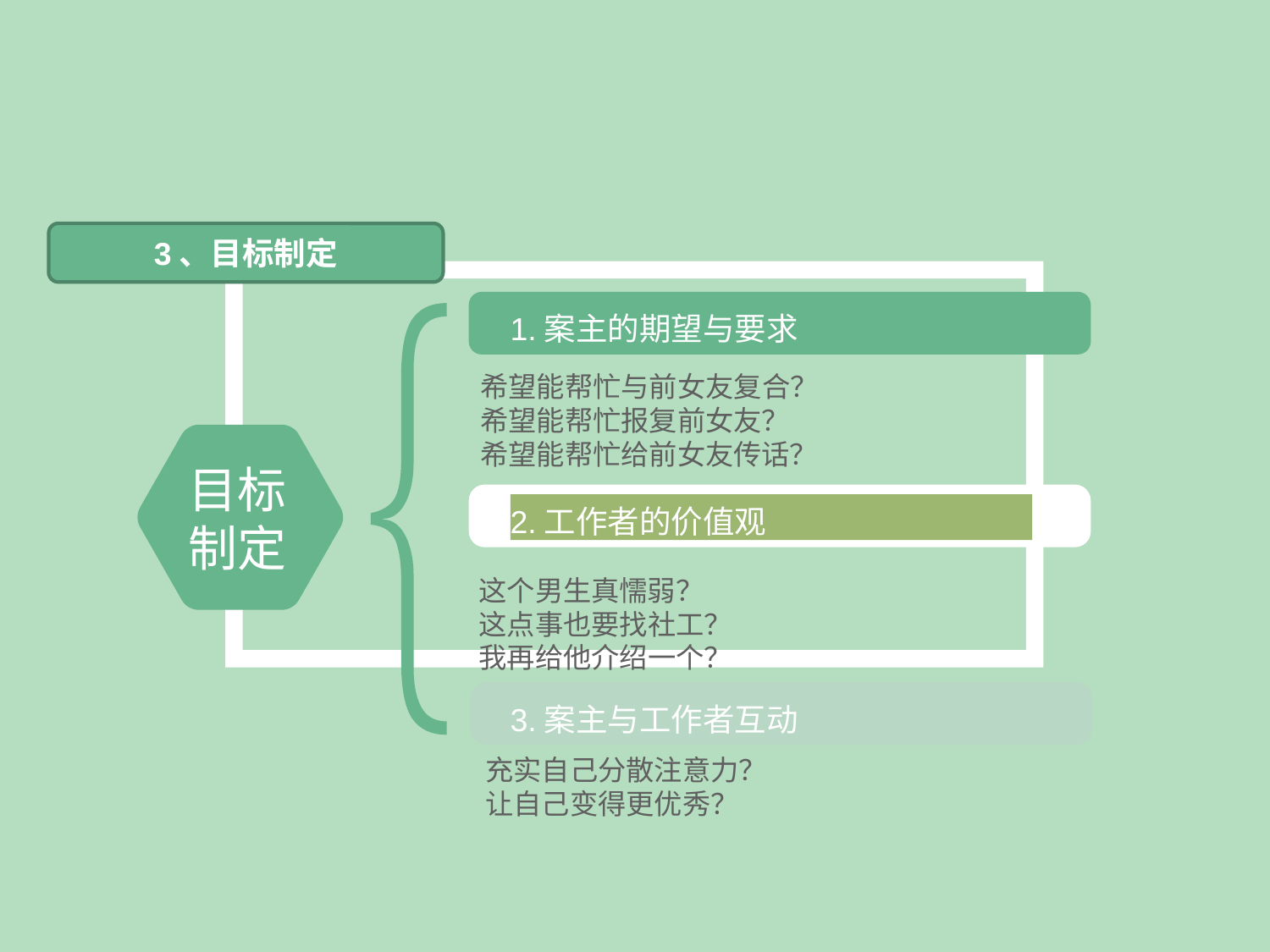

3、目标制定

1.案主的期望与要求
希望能帮忙与前女友复合？
希望能帮忙报复前女友？
希望能帮忙给前女友传话？
目标制定
2.工作者的价值观
这个男生真懦弱？
这点事也要找社工？
我再给他介绍一个？
3.案主与工作者互动
充实自己分散注意力？
让自己变得更优秀？